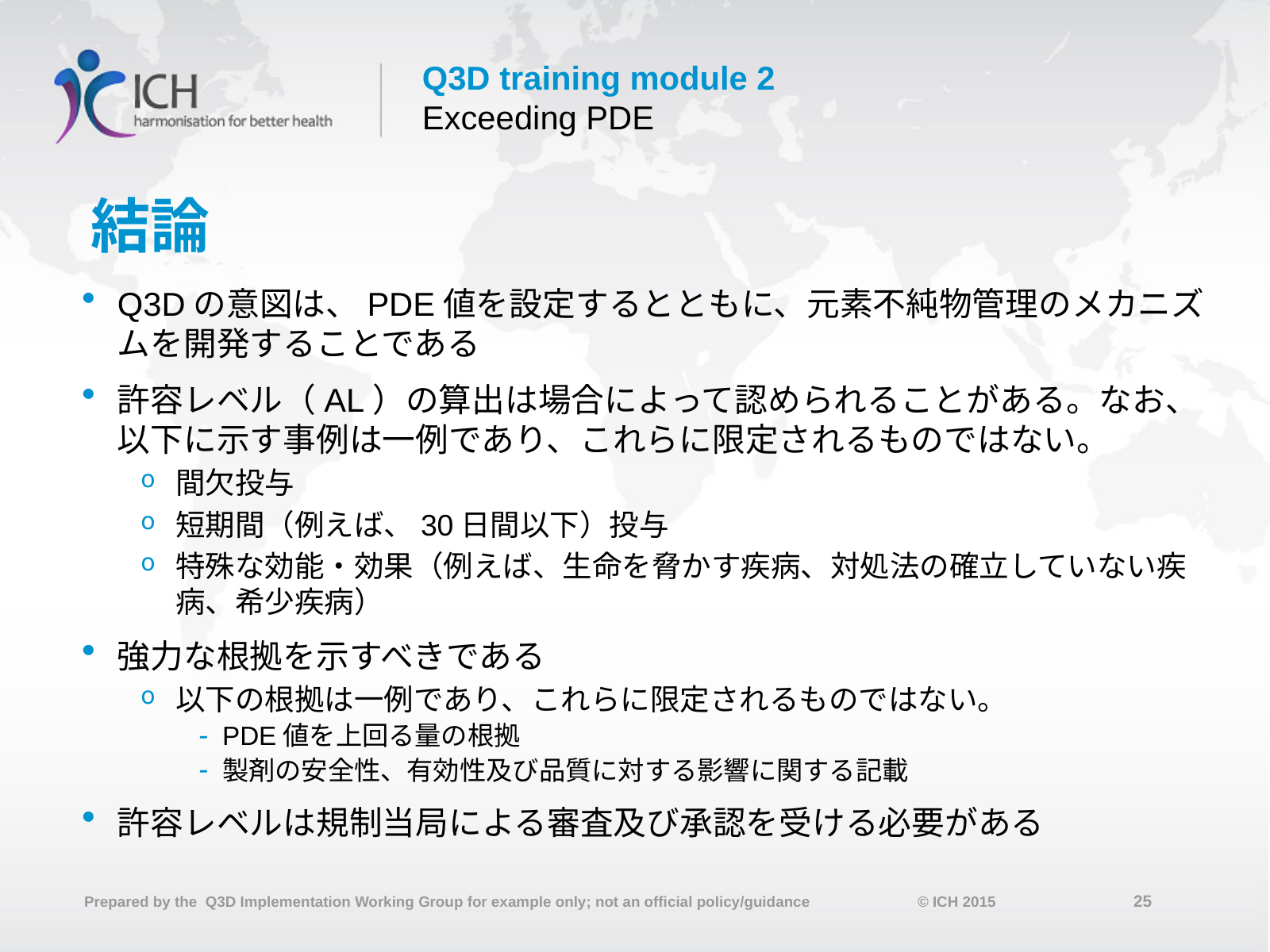

# 結論
Q3Dの意図は、PDE値を設定するとともに、元素不純物管理のメカニズムを開発することである
許容レベル（AL）の算出は場合によって認められることがある。なお、以下に示す事例は一例であり、これらに限定されるものではない。
間欠投与
短期間（例えば、30日間以下）投与
特殊な効能・効果（例えば、生命を脅かす疾病、対処法の確立していない疾病、希少疾病）
強力な根拠を示すべきである
以下の根拠は一例であり、これらに限定されるものではない。
PDE値を上回る量の根拠
製剤の安全性、有効性及び品質に対する影響に関する記載
許容レベルは規制当局による審査及び承認を受ける必要がある